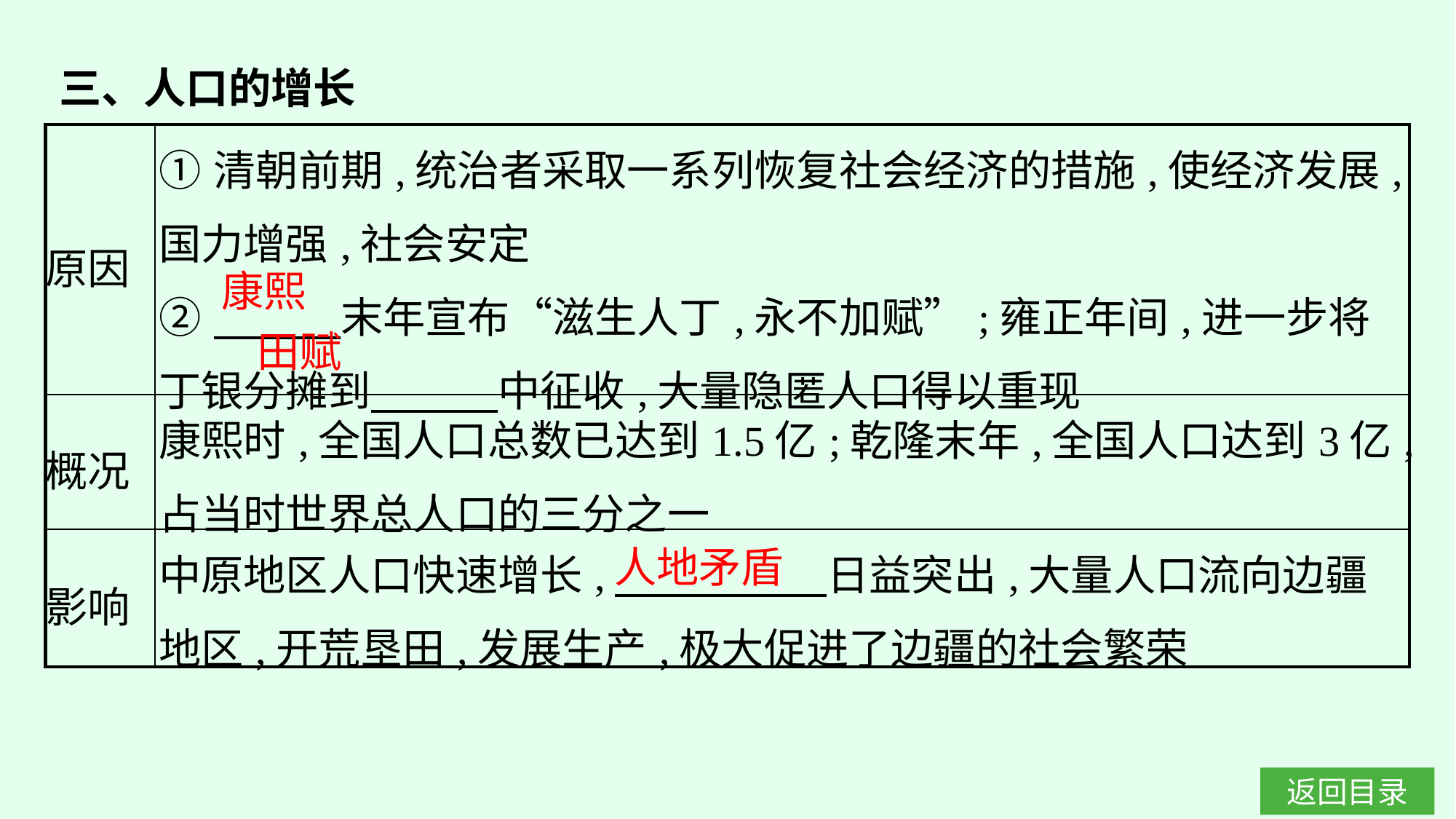

三、人口的增长
| 原因 | ①清朝前期,统治者采取一系列恢复社会经济的措施,使经济发展,国力增强,社会安定 ②　　　末年宣布“滋生人丁,永不加赋”;雍正年间,进一步将丁银分摊到　　　中征收,大量隐匿人口得以重现 |
| --- | --- |
| 概况 | 康熙时,全国人口总数已达到1.5亿;乾隆末年,全国人口达到3亿,占当时世界总人口的三分之一 |
| 影响 | 中原地区人口快速增长,　　　　　日益突出,大量人口流向边疆地区,开荒垦田,发展生产,极大促进了边疆的社会繁荣 |
康熙
田赋
人地矛盾